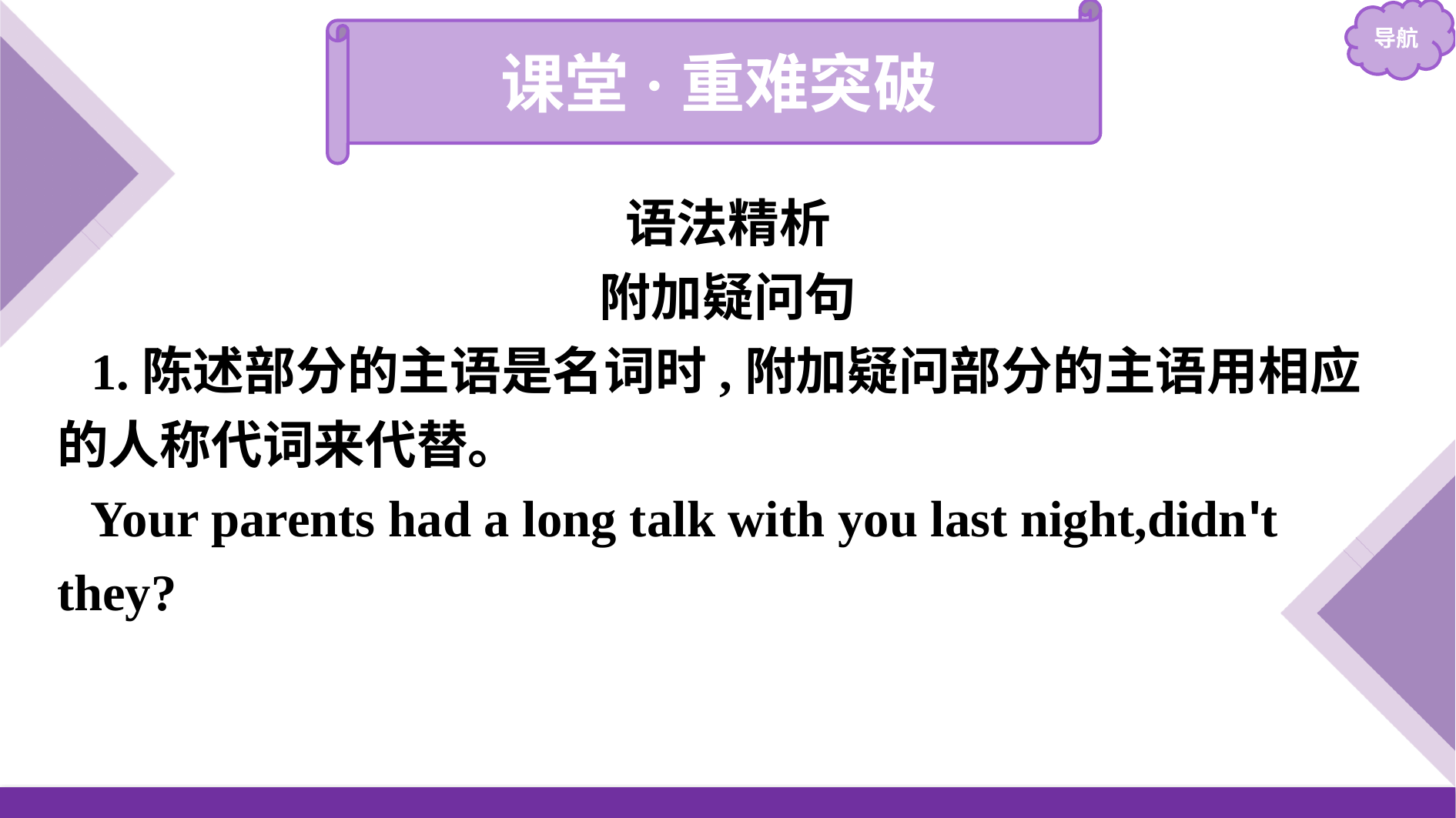

课堂·重难突破
语法精析
附加疑问句
1.陈述部分的主语是名词时,附加疑问部分的主语用相应的人称代词来代替。
Your parents had a long talk with you last night,didn't they?